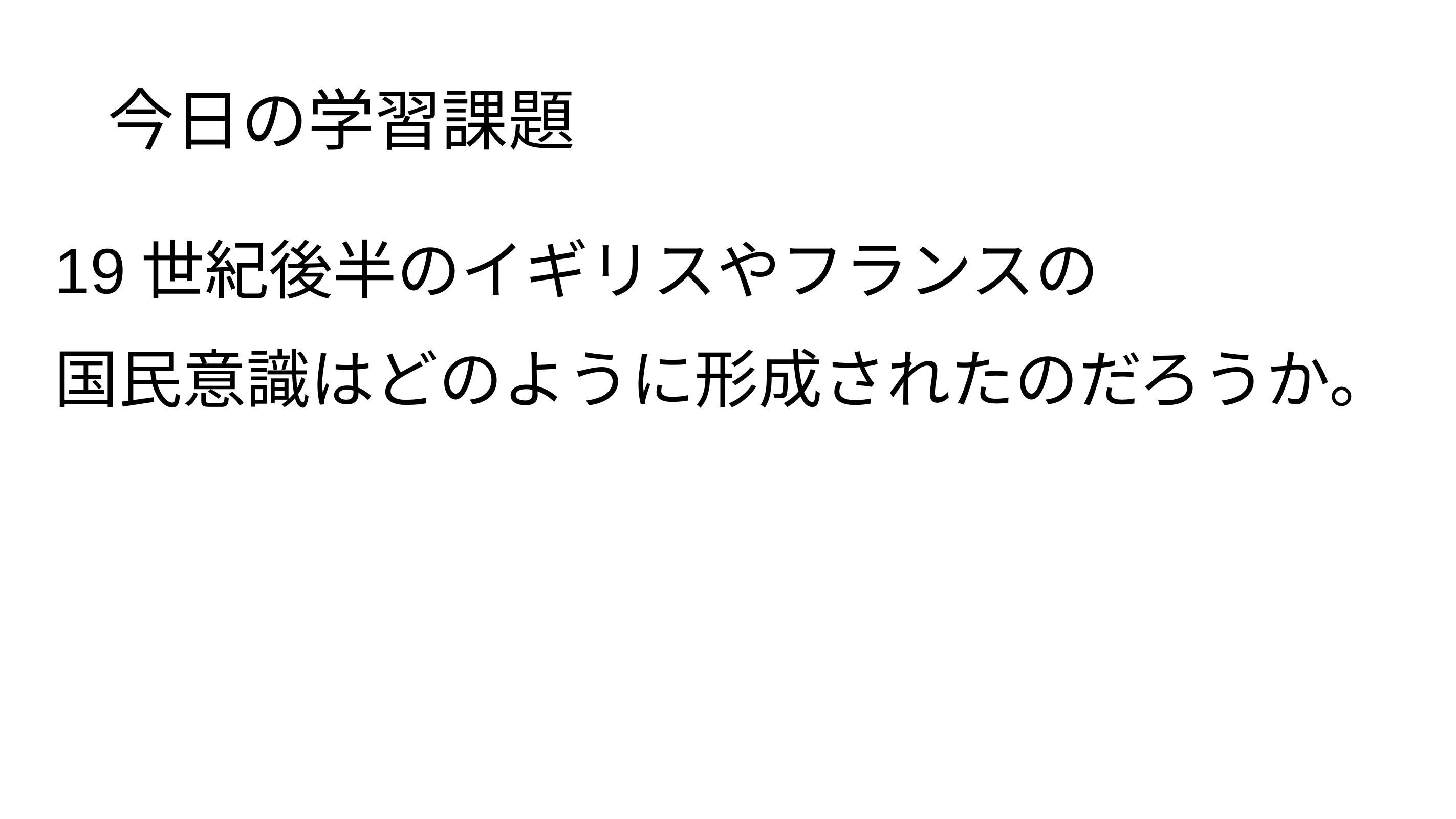

# 今日の学習課題
19世紀後半のイギリスやフランスの

国民意識はどのように形成されたのだろうか。